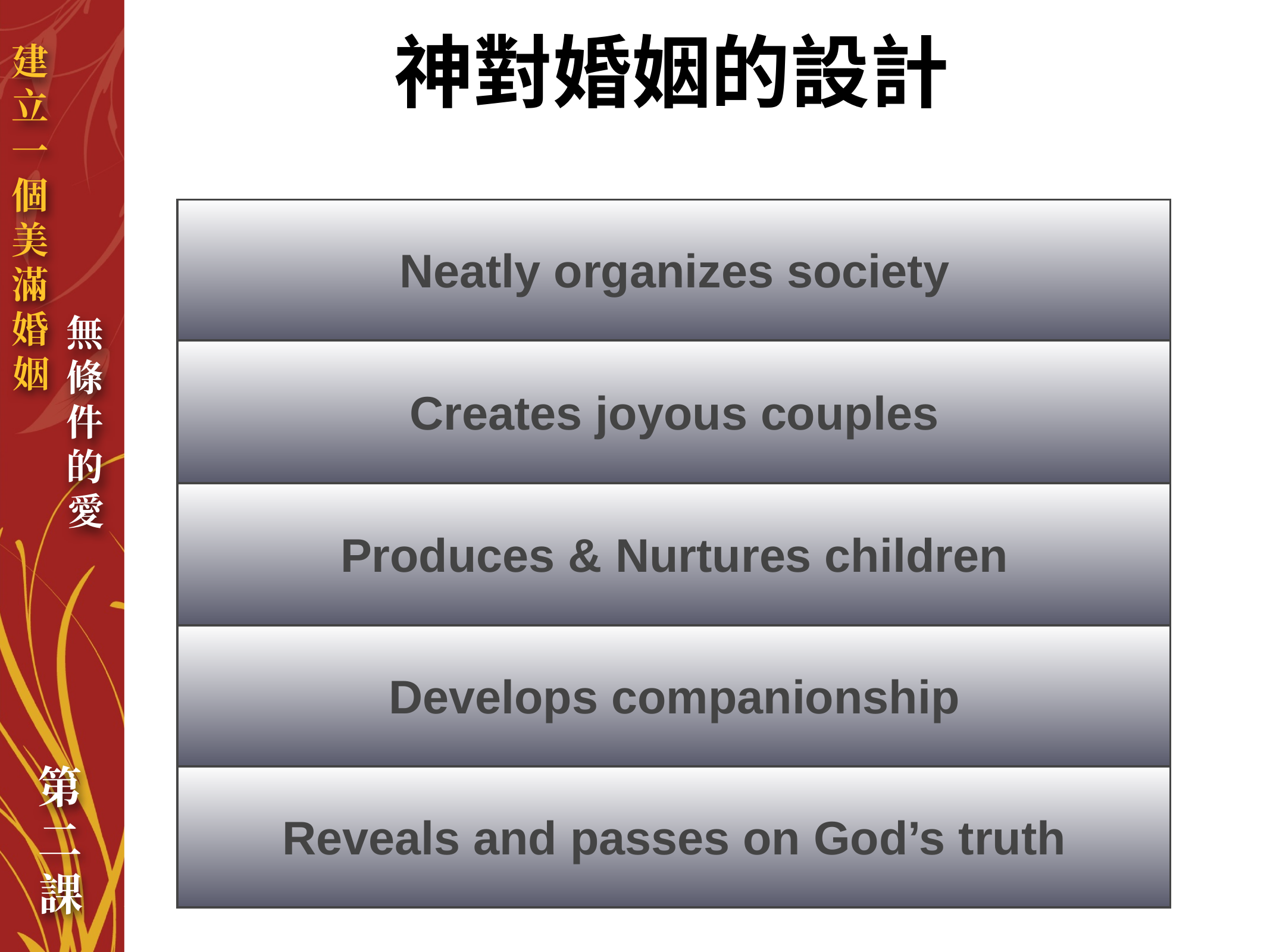

神對婚姻的設計
| Neatly organizes society |
| --- |
| Creates joyous couples |
| Produces & Nurtures children |
| Develops companionship |
| Reveals and passes on God’s truth |